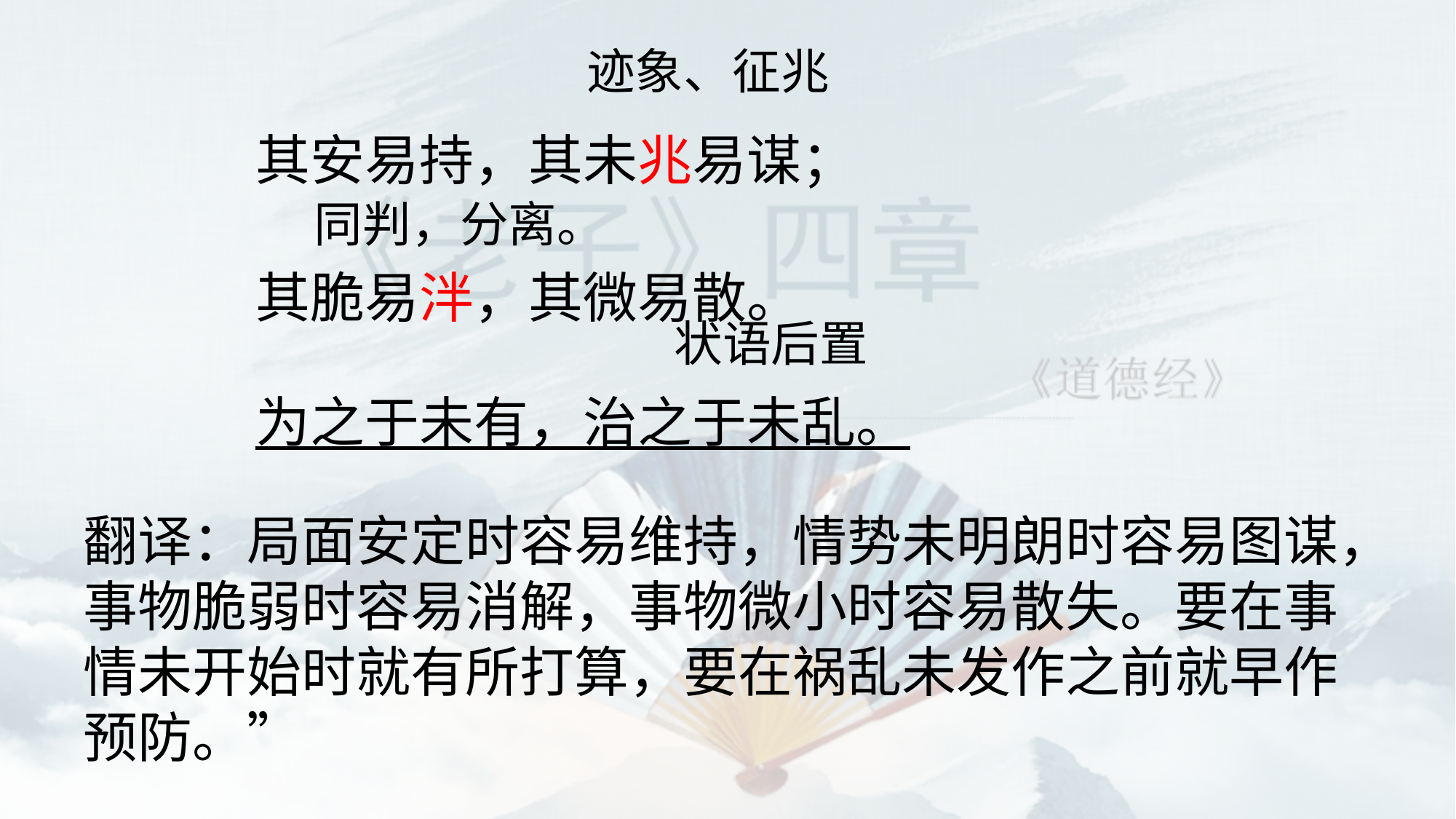

迹象、征兆
其安易持，其未兆易谋；
其脆易泮，其微易散。
为之于未有，治之于未乱。

同判，分离。
状语后置
翻译：局面安定时容易维持，情势未明朗时容易图谋，事物脆弱时容易消解，事物微小时容易散失。要在事情未开始时就有所打算，要在祸乱未发作之前就早作预防。”